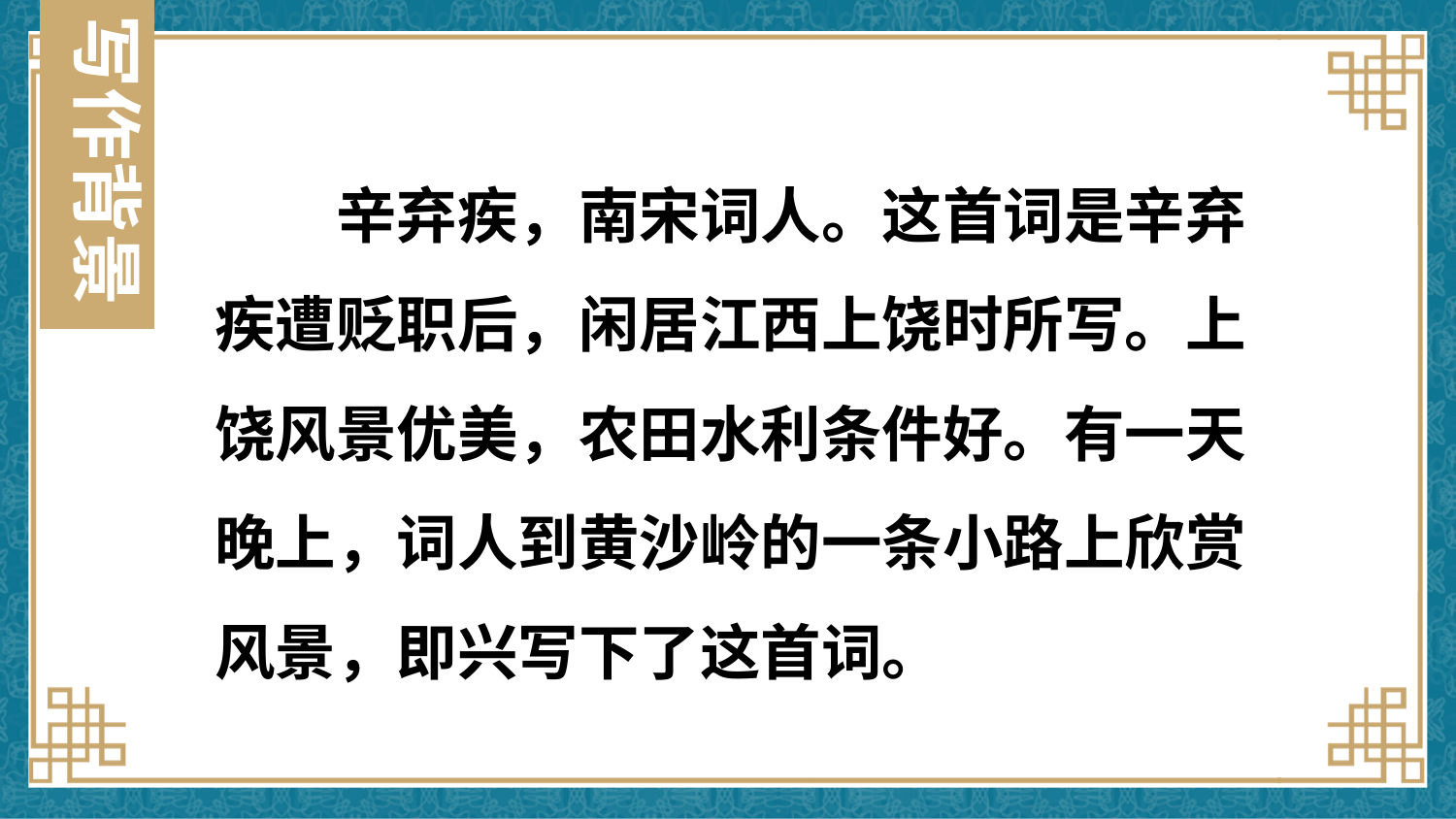

写作背景
　　辛弃疾，南宋词人。这首词是辛弃疾遭贬职后，闲居江西上饶时所写。上饶风景优美，农田水利条件好。有一天晚上，词人到黄沙岭的一条小路上欣赏风景，即兴写下了这首词。